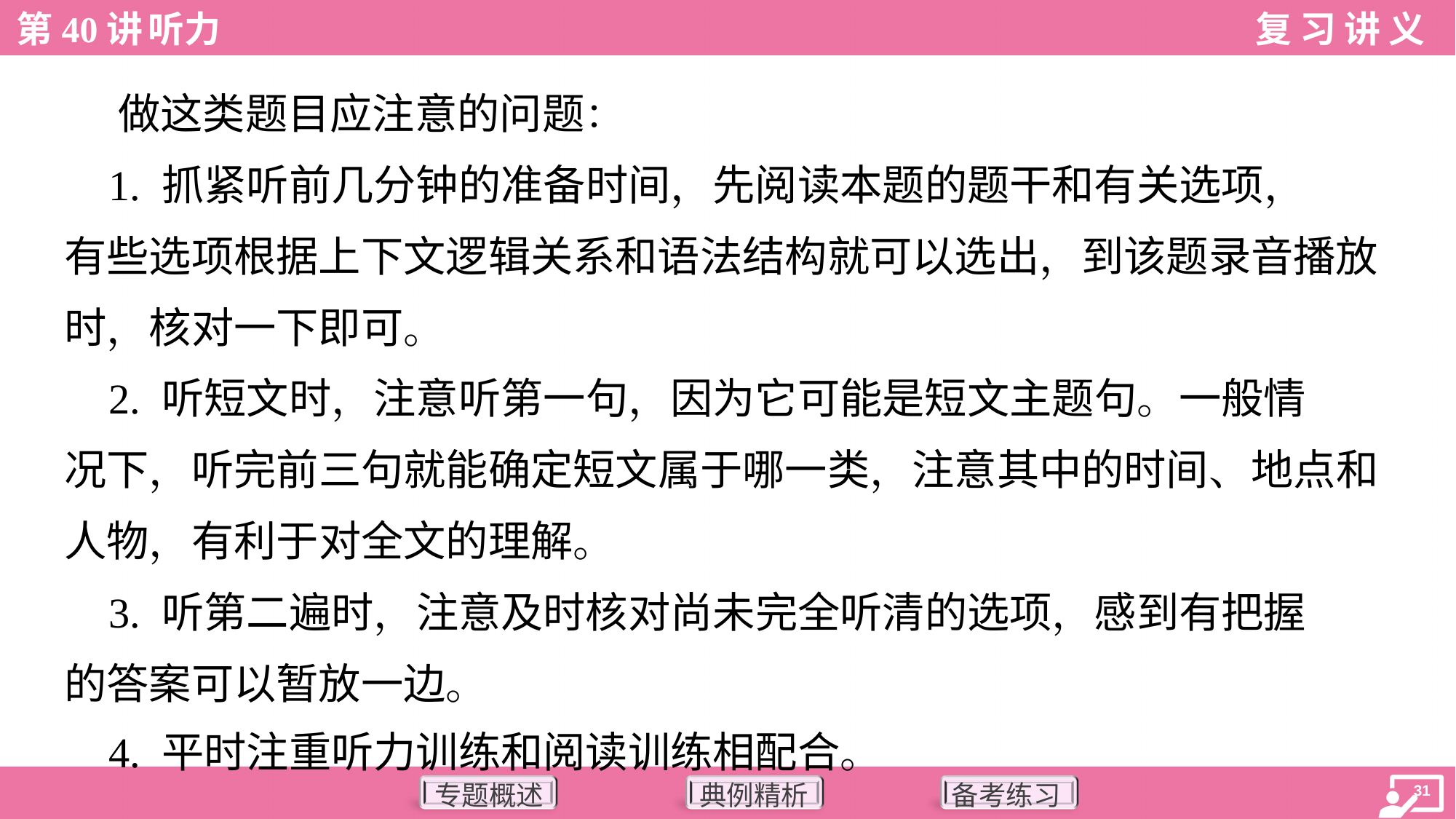

做这类题目应注意的问题：
    1. 抓紧听前几分钟的准备时间，先阅读本题的题干和有关选项，
有些选项根据上下文逻辑关系和语法结构就可以选出，到该题录音播放
时，核对一下即可。
    2. 听短文时，注意听第一句，因为它可能是短文主题句。一般情
况下，听完前三句就能确定短文属于哪一类，注意其中的时间、地点和
人物，有利于对全文的理解。
    3. 听第二遍时，注意及时核对尚未完全听清的选项，感到有把握
的答案可以暂放一边。
    4. 平时注重听力训练和阅读训练相配合。